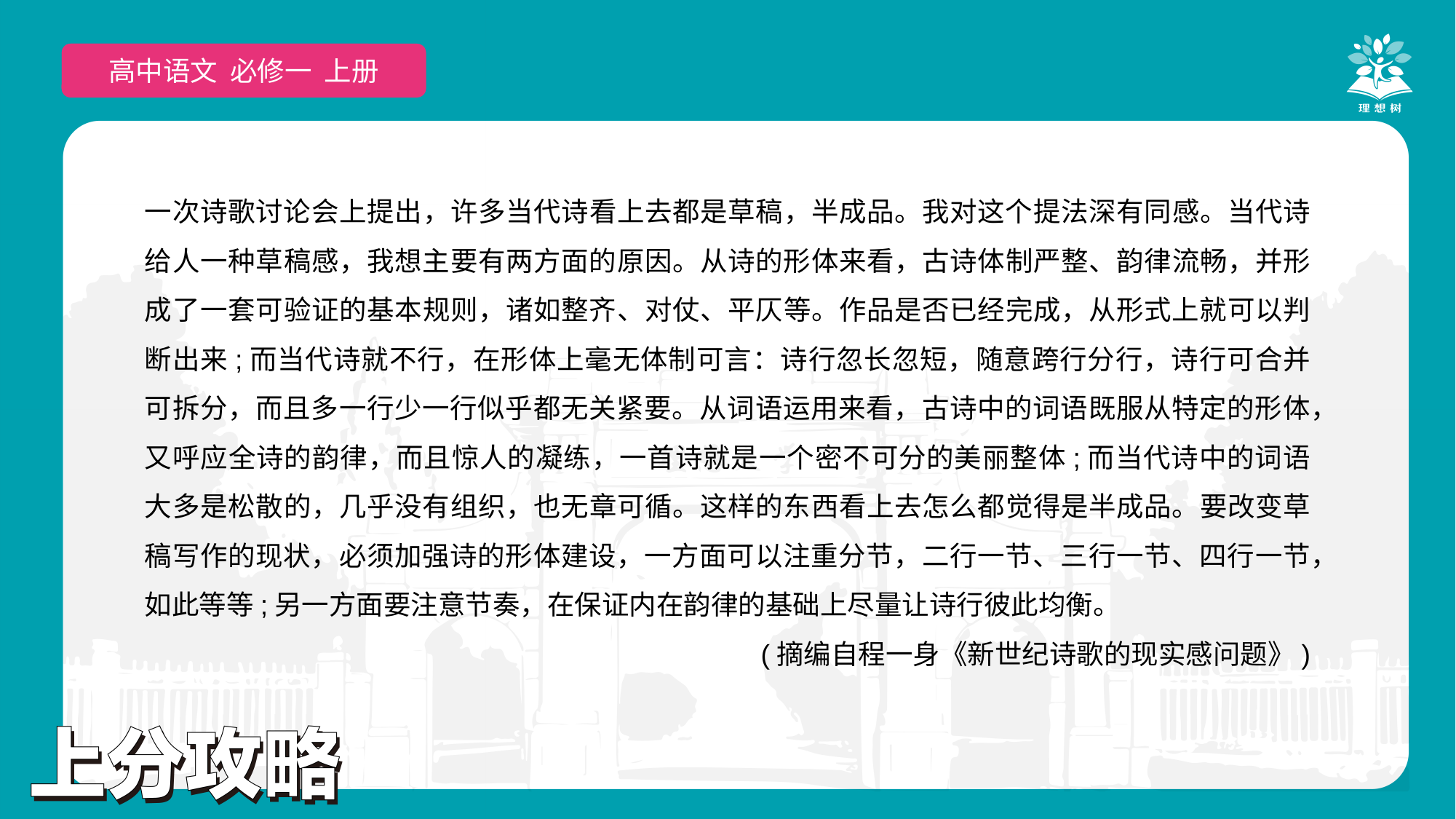

高中语文  选择性必修上
高中语文  必修一  上册
一次诗歌讨论会上提出，许多当代诗看上去都是草稿，半成品。我对这个提法深有同感。当代诗给人一种草稿感，我想主要有两方面的原因。从诗的形体来看，古诗体制严整、韵律流畅，并形成了一套可验证的基本规则，诸如整齐、对仗、平仄等。作品是否已经完成，从形式上就可以判断出来;而当代诗就不行，在形体上毫无体制可言：诗行忽长忽短，随意跨行分行，诗行可合并可拆分，而且多一行少一行似乎都无关紧要。从词语运用来看，古诗中的词语既服从特定的形体，又呼应全诗的韵律，而且惊人的凝练，一首诗就是一个密不可分的美丽整体;而当代诗中的词语大多是松散的，几乎没有组织，也无章可循。这样的东西看上去怎么都觉得是半成品。要改变草稿写作的现状，必须加强诗的形体建设，一方面可以注重分节，二行一节、三行一节、四行一节，如此等等;另一方面要注意节奏，在保证内在韵律的基础上尽量让诗行彼此均衡。
(摘编自程一身《新世纪诗歌的现实感问题》)